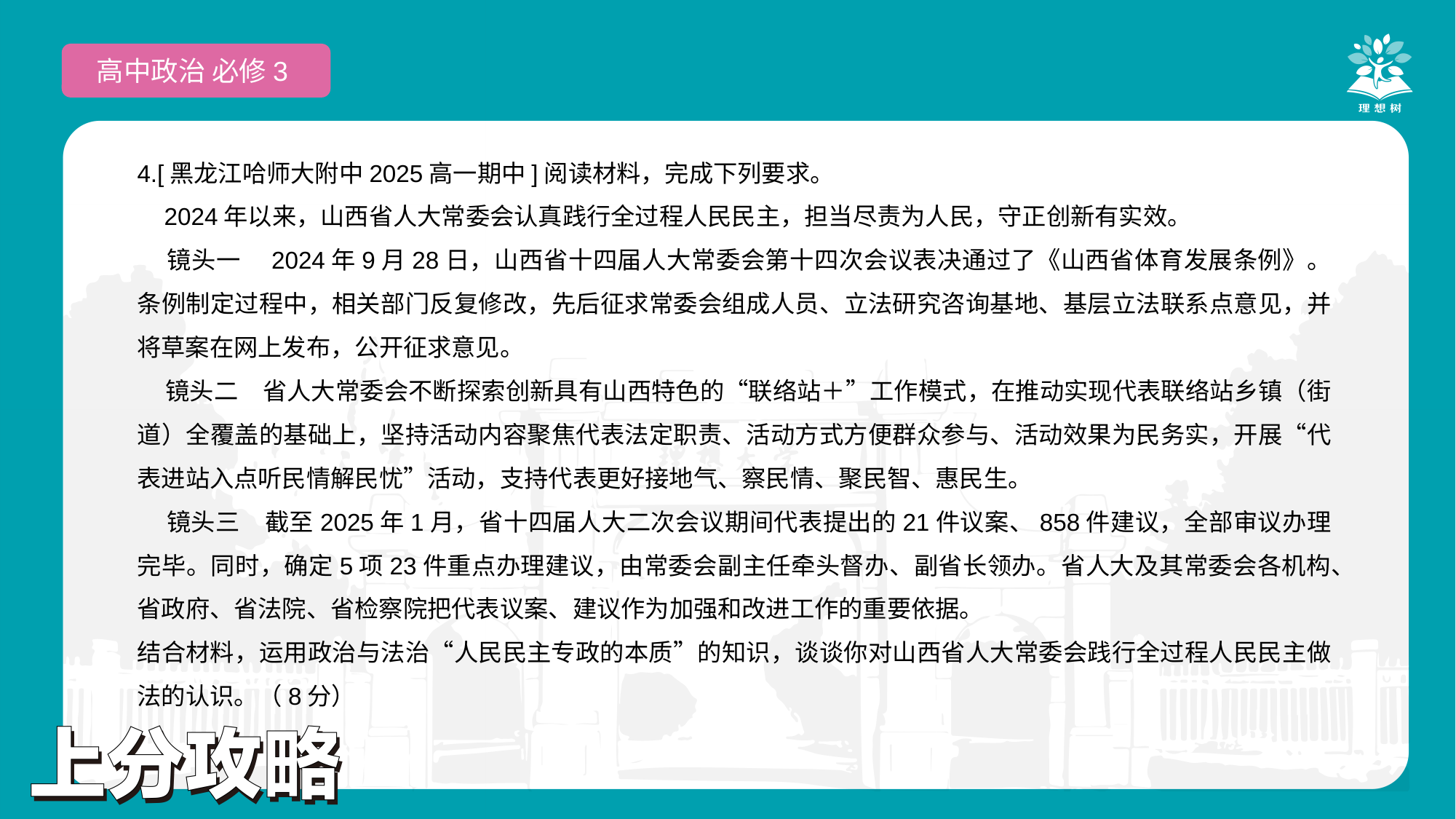

高中政治 必修3
4.[黑龙江哈师大附中2025高一期中]阅读材料，完成下列要求。
    2024年以来，山西省人大常委会认真践行全过程人民民主，担当尽责为人民，守正创新有实效。
    镜头一　2024年9月28日，山西省十四届人大常委会第十四次会议表决通过了《山西省体育发展条例》。条例制定过程中，相关部门反复修改，先后征求常委会组成人员、立法研究咨询基地、基层立法联系点意见，并将草案在网上发布，公开征求意见。
    镜头二　省人大常委会不断探索创新具有山西特色的“联络站＋”工作模式，在推动实现代表联络站乡镇（街道）全覆盖的基础上，坚持活动内容聚焦代表法定职责、活动方式方便群众参与、活动效果为民务实，开展“代表进站入点听民情解民忧”活动，支持代表更好接地气、察民情、聚民智、惠民生。
    镜头三　截至2025年1月，省十四届人大二次会议期间代表提出的21件议案、858件建议，全部审议办理完毕。同时，确定5项23件重点办理建议，由常委会副主任牵头督办、副省长领办。省人大及其常委会各机构、省政府、省法院、省检察院把代表议案、建议作为加强和改进工作的重要依据。
结合材料，运用政治与法治“人民民主专政的本质”的知识，谈谈你对山西省人大常委会践行全过程人民民主做法的认识。（8分）